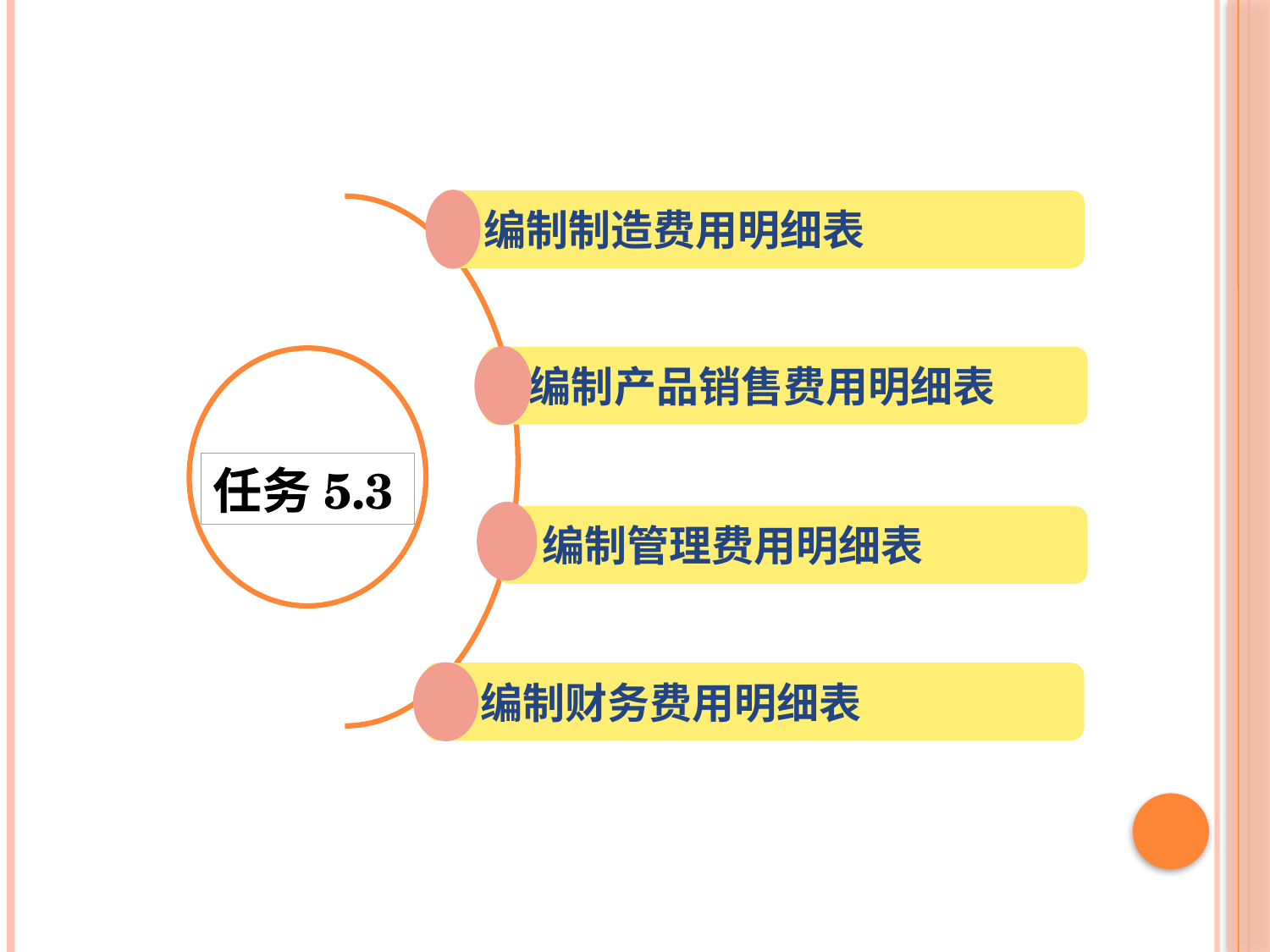

编制制造费用明细表

  编制产品销售费用明细表

任务5.3

  编制管理费用明细表

   编制财务费用明细表